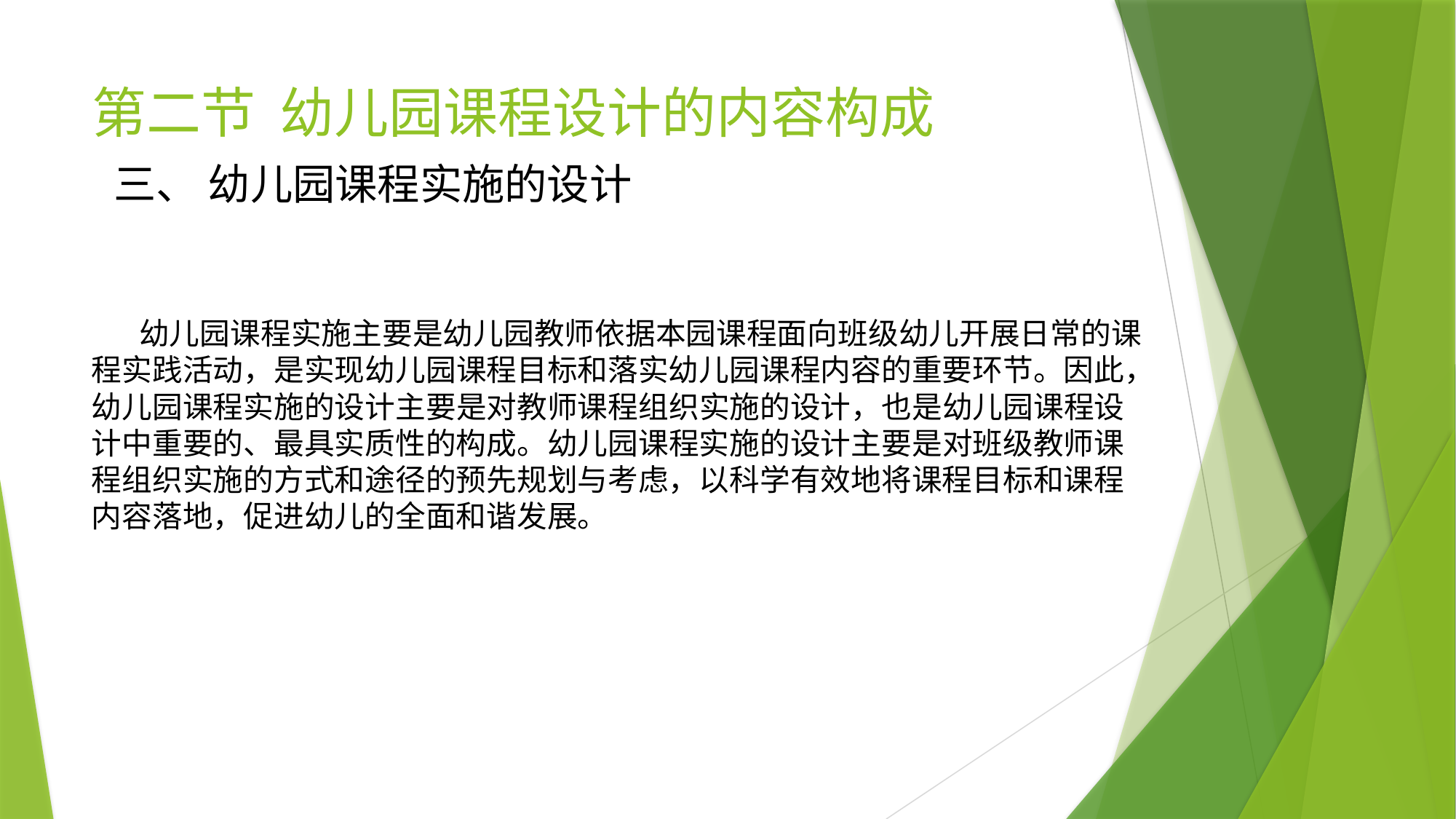

# 第二节  幼儿园课程设计的内容构成
三、 幼儿园课程实施的设计
      幼儿园课程实施主要是幼儿园教师依据本园课程面向班级幼儿开展日常的课程实践活动，是实现幼儿园课程目标和落实幼儿园课程内容的重要环节。因此，幼儿园课程实施的设计主要是对教师课程组织实施的设计，也是幼儿园课程设计中重要的、最具实质性的构成。幼儿园课程实施的设计主要是对班级教师课程组织实施的方式和途径的预先规划与考虑，以科学有效地将课程目标和课程内容落地，促进幼儿的全面和谐发展。